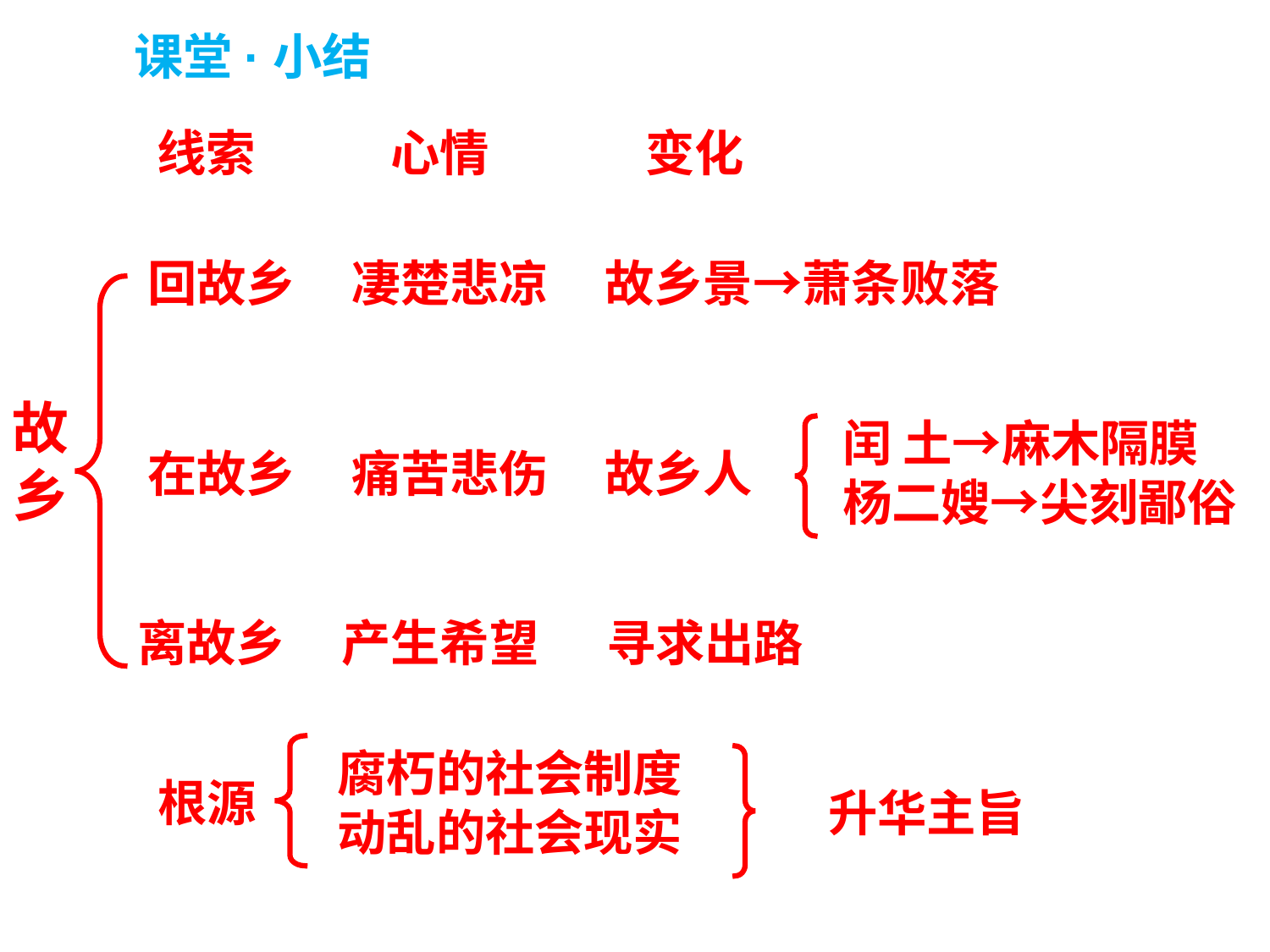

课堂·小结
线索            心情              变化
回故乡     凄楚悲凉     故乡景→萧条败落

故
乡
闰 土→麻木隔膜
杨二嫂→尖刻鄙俗

在故乡     痛苦悲伤     故乡人
离故乡     产生希望      寻求出路

腐朽的社会制度
动乱的社会现实

根源
升华主旨